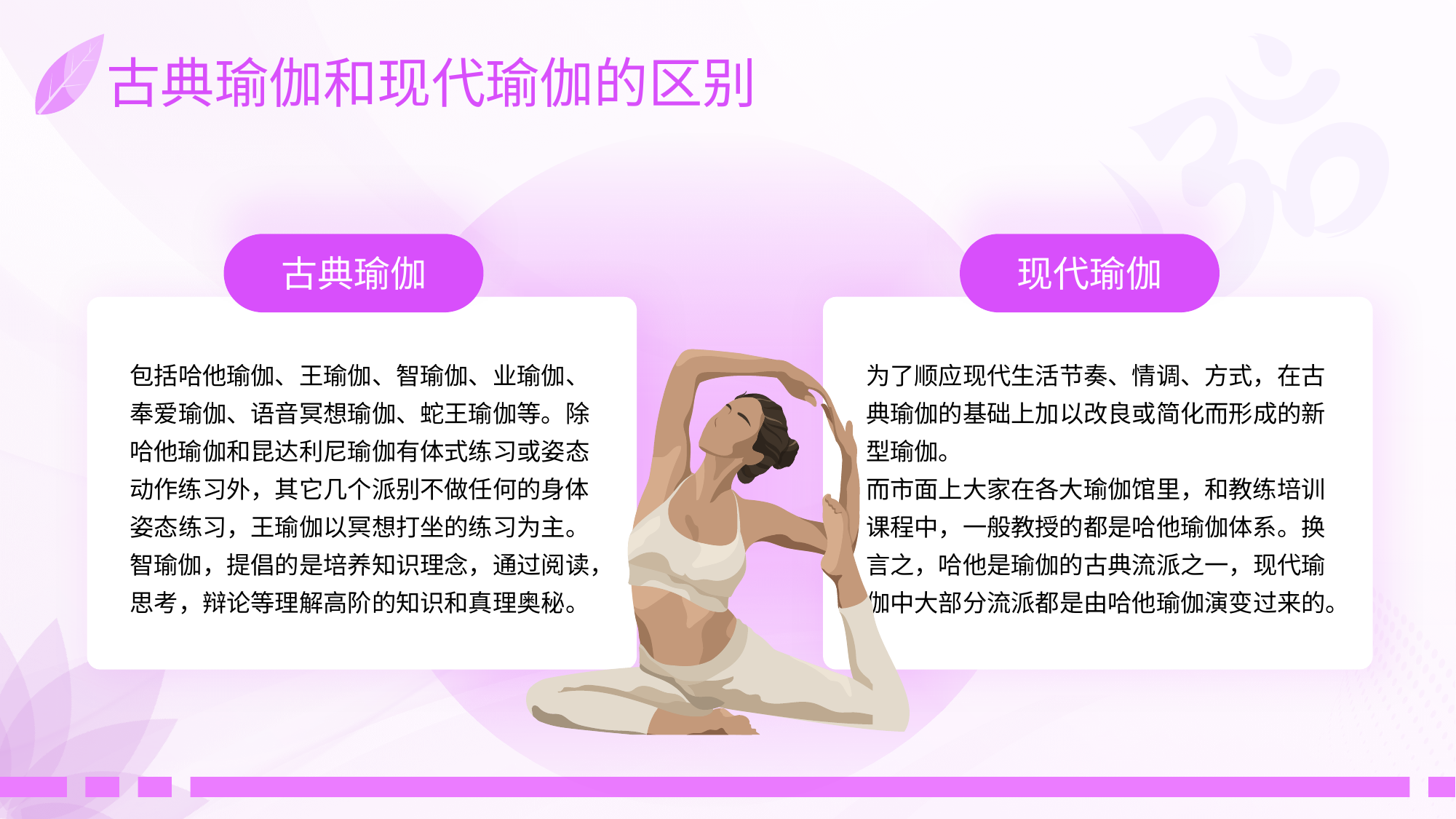

# 古典瑜伽和现代瑜伽的区别

古典瑜伽

现代瑜伽

包括哈他瑜伽、王瑜伽、智瑜伽、业瑜伽、奉爱瑜伽、语音冥想瑜伽、蛇王瑜伽等。除哈他瑜伽和昆达利尼瑜伽有体式练习或姿态动作练习外，其它几个派别不做任何的身体姿态练习，王瑜伽以冥想打坐的练习为主。智瑜伽，提倡的是培养知识理念，通过阅读，思考，辩论等理解高阶的知识和真理奥秘。

为了顺应现代生活节奏、情调、方式，在古典瑜伽的基础上加以改良或简化而形成的新型瑜伽。
而市面上大家在各大瑜伽馆里，和教练培训课程中，一般教授的都是哈他瑜伽体系。换言之，哈他是瑜伽的古典流派之一，现代瑜伽中大部分流派都是由哈他瑜伽演变过来的。